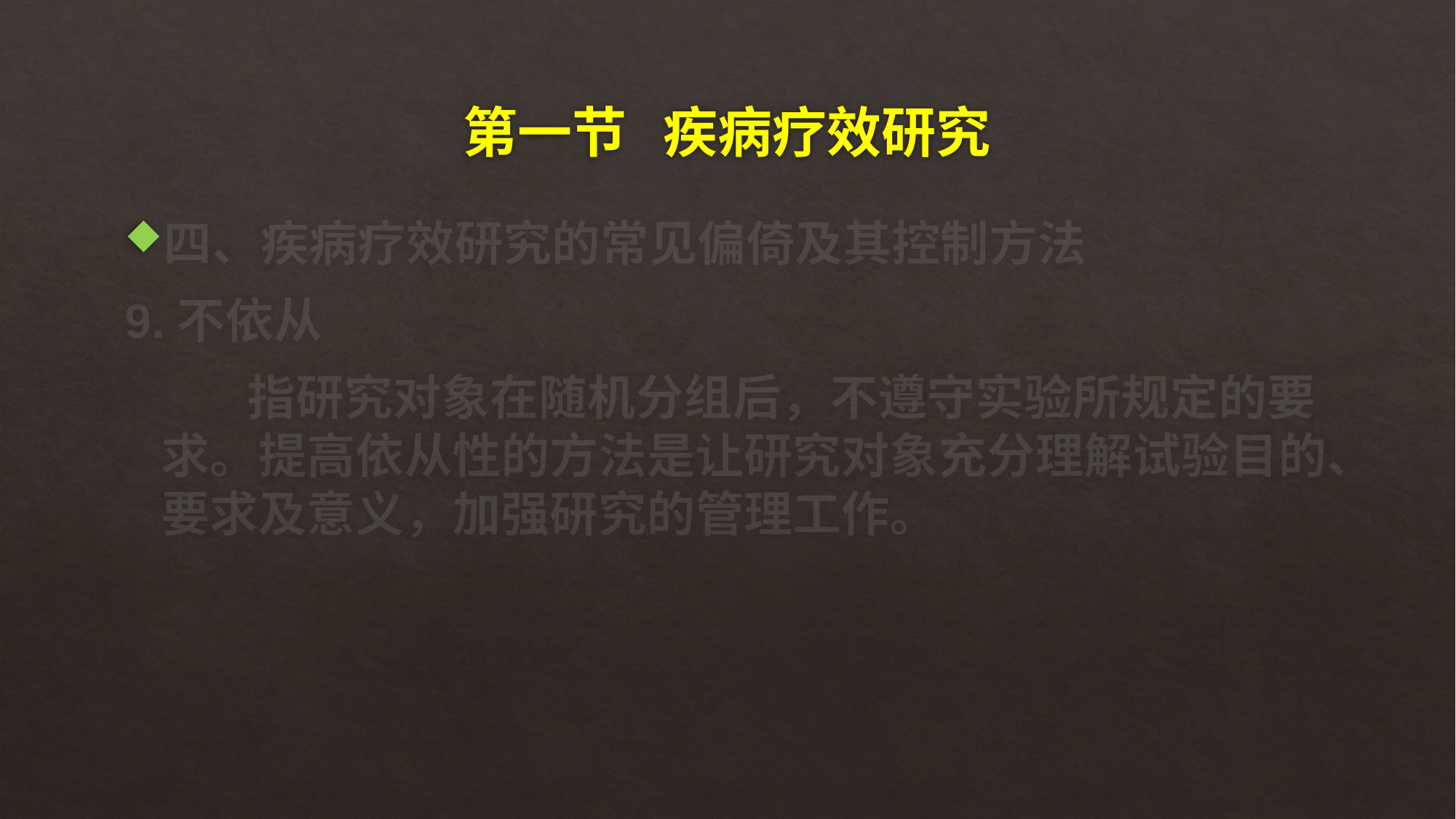

# 第一节   疾病疗效研究
四、疾病疗效研究的常见偏倚及其控制方法
9.不依从
          指研究对象在随机分组后，不遵守实验所规定的要求。提高依从性的方法是让研究对象充分理解试验目的、要求及意义，加强研究的管理工作。